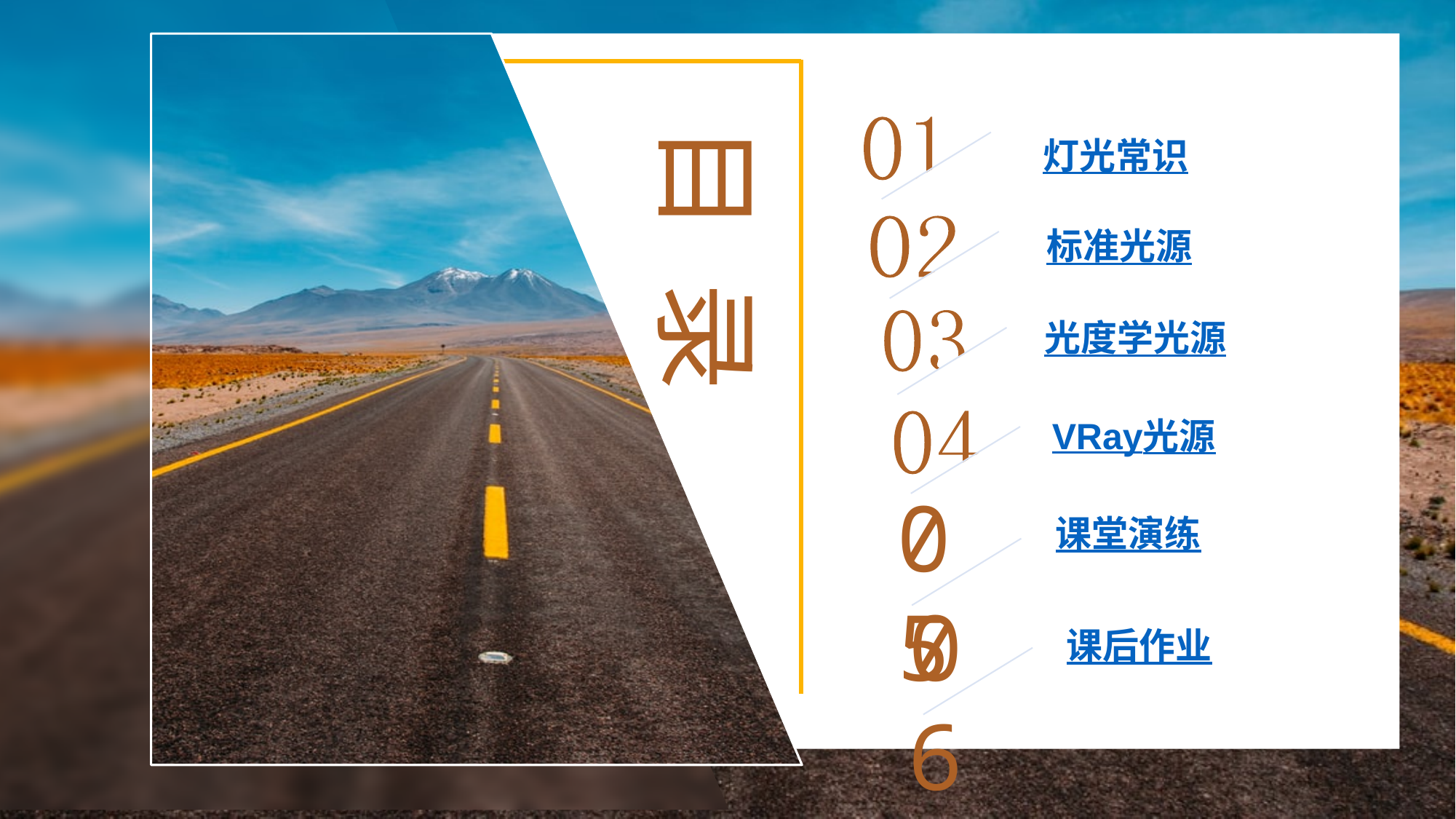

灯光常识

 标准光源
光度学光源

VRay光源

05
课堂演练
06
课后作业